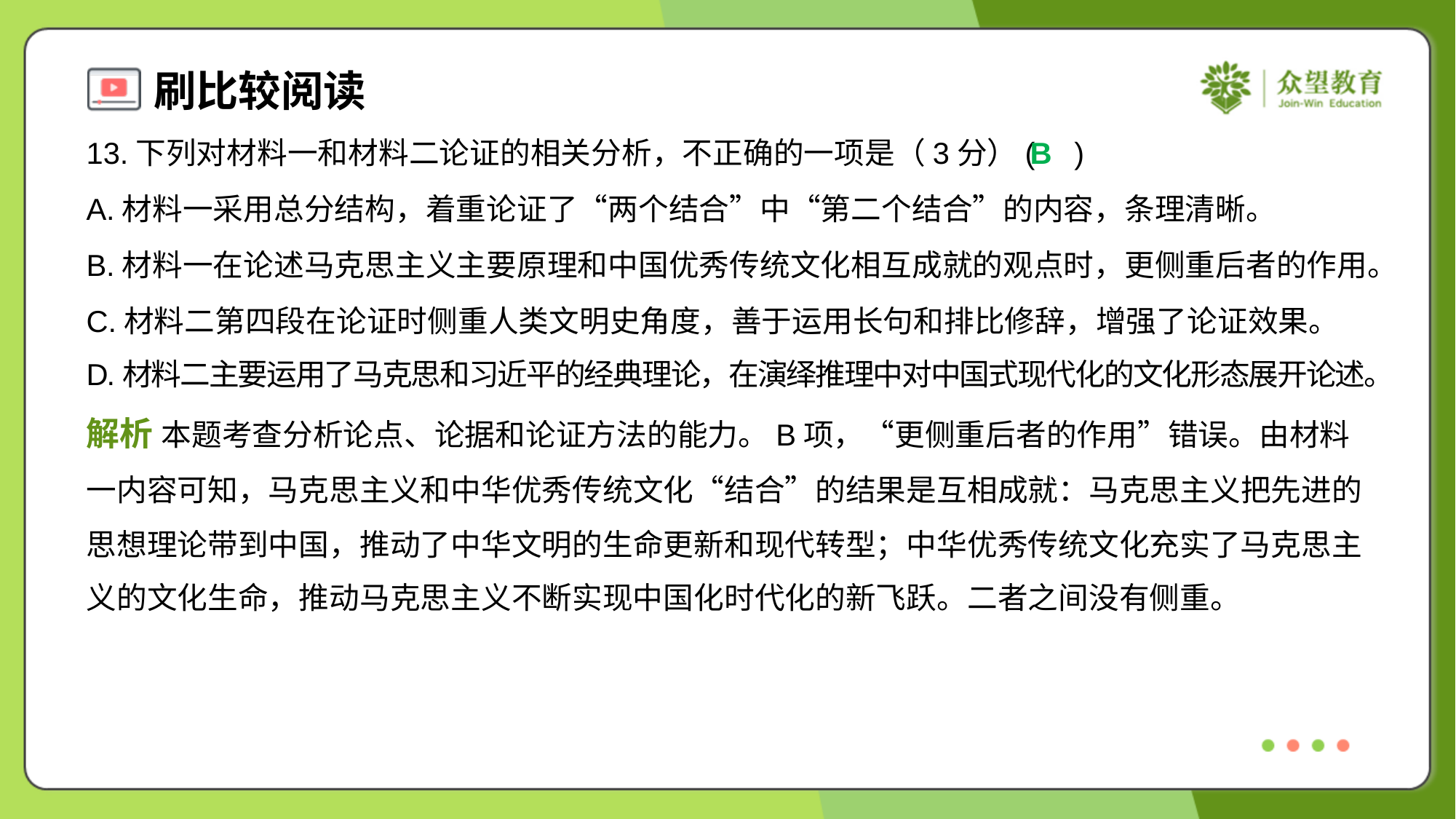

13.下列对材料一和材料二论证的相关分析，不正确的一项是（3分）(     )
B
A.材料一采用总分结构，着重论证了“两个结合”中“第二个结合”的内容，条理清晰。
B.材料一在论述马克思主义主要原理和中国优秀传统文化相互成就的观点时，更侧重后者的作用。
C.材料二第四段在论证时侧重人类文明史角度，善于运用长句和排比修辞，增强了论证效果。
D.材料二主要运用了马克思和习近平的经典理论，在演绎推理中对中国式现代化的文化形态展开论述。
解析 本题考查分析论点、论据和论证方法的能力。B项，“更侧重后者的作用”错误。由材料
一内容可知，马克思主义和中华优秀传统文化“结合”的结果是互相成就：马克思主义把先进的
思想理论带到中国，推动了中华文明的生命更新和现代转型；中华优秀传统文化充实了马克思主
义的文化生命，推动马克思主义不断实现中国化时代化的新飞跃。二者之间没有侧重。